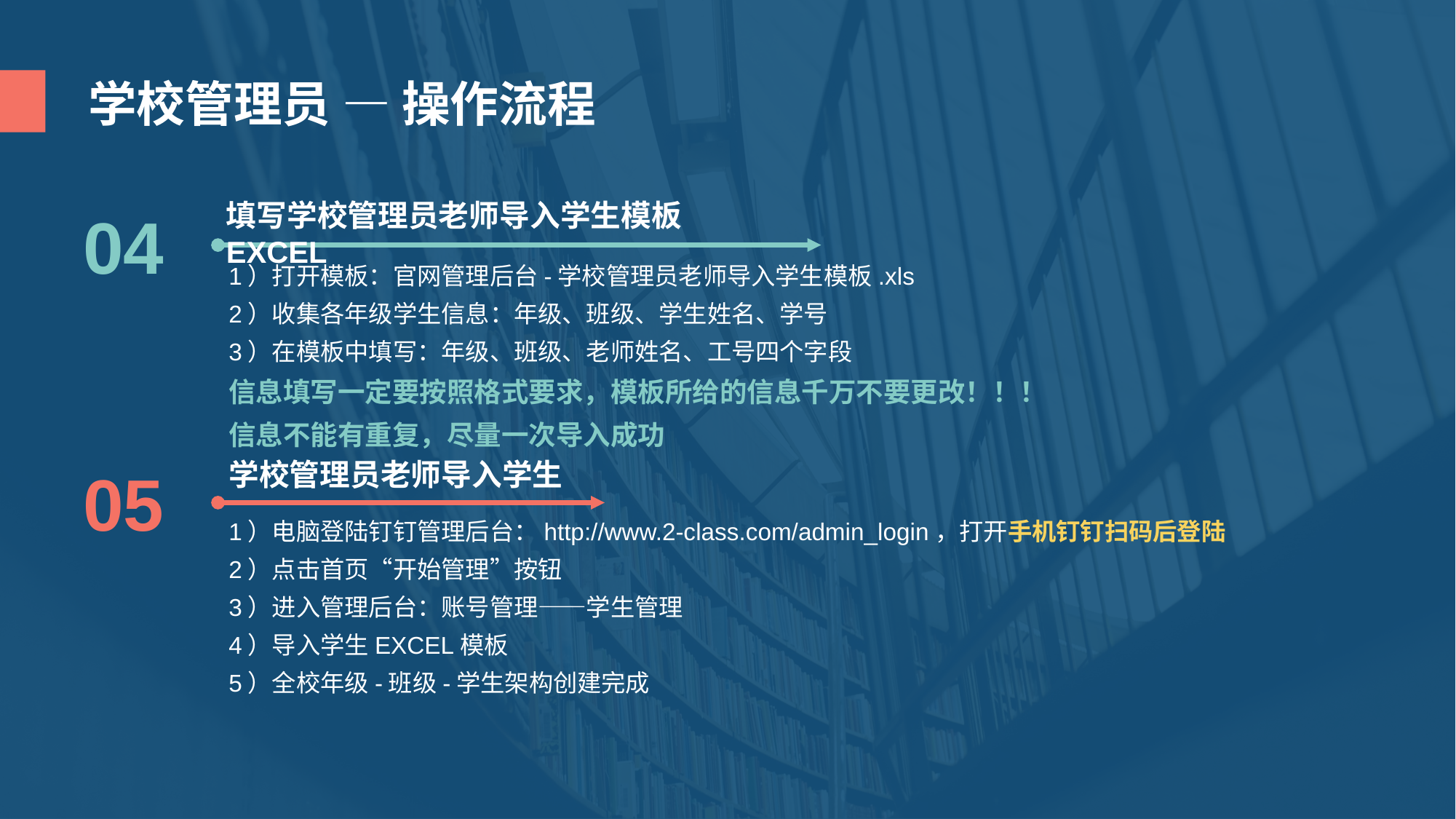

学校管理员 — 操作流程
填写学校管理员老师导入学生模板EXCEL
04
1）打开模板：官网管理后台-学校管理员老师导入学生模板.xls
2）收集各年级学生信息：年级、班级、学生姓名、学号
3）在模板中填写：年级、班级、老师姓名、工号四个字段
信息填写一定要按照格式要求，模板所给的信息千万不要更改！！！
信息不能有重复，尽量一次导入成功

学校管理员老师导入学生
05
1）电脑登陆钉钉管理后台：http://www.2-class.com/admin_login，打开手机钉钉扫码后登陆
2）点击首页“开始管理”按钮
3）进入管理后台：账号管理——学生管理
4）导入学生EXCEL模板
5）全校年级-班级-学生架构创建完成